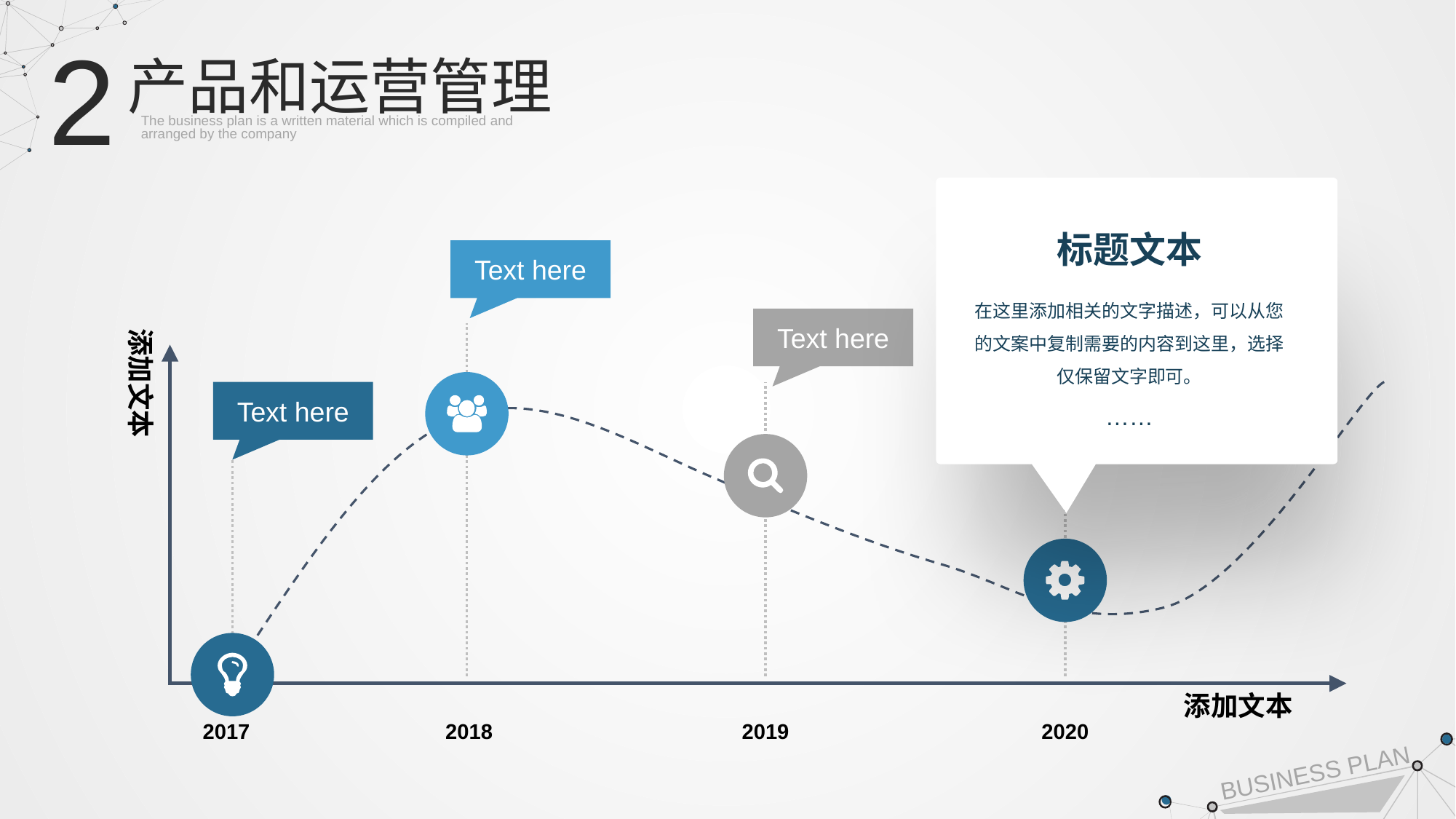

2
产品和运营管理
The business plan is a written material which is compiled and
arranged by the company

标题文本
在这里添加相关的文字描述，可以从您的文案中复制需要的内容到这里，选择仅保留文字即可。
……
Text here
Text here
添加文本

Text here

添加文本
2017
2018
2019
2020